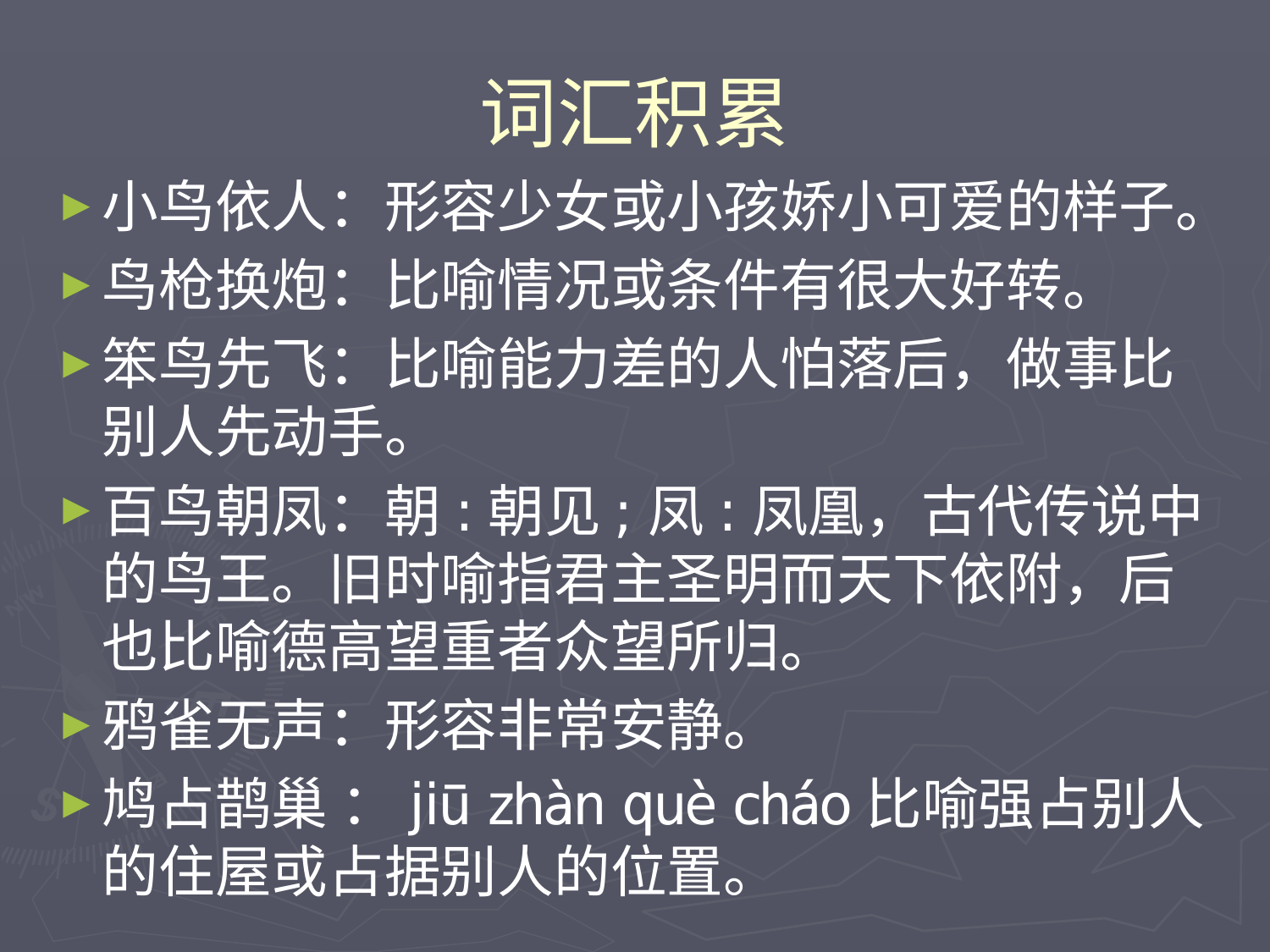

# 词汇积累
小鸟依人：形容少女或小孩娇小可爱的样子。
鸟枪换炮：比喻情况或条件有很大好转。
笨鸟先飞：比喻能力差的人怕落后，做事比别人先动手。
百鸟朝凤：朝:朝见;凤:凤凰，古代传说中的鸟王。旧时喻指君主圣明而天下依附，后也比喻德高望重者众望所归。
鸦雀无声：形容非常安静。
鸠占鹊巢 ：jiū zhàn què cháo比喻强占别人的住屋或占据别人的位置。